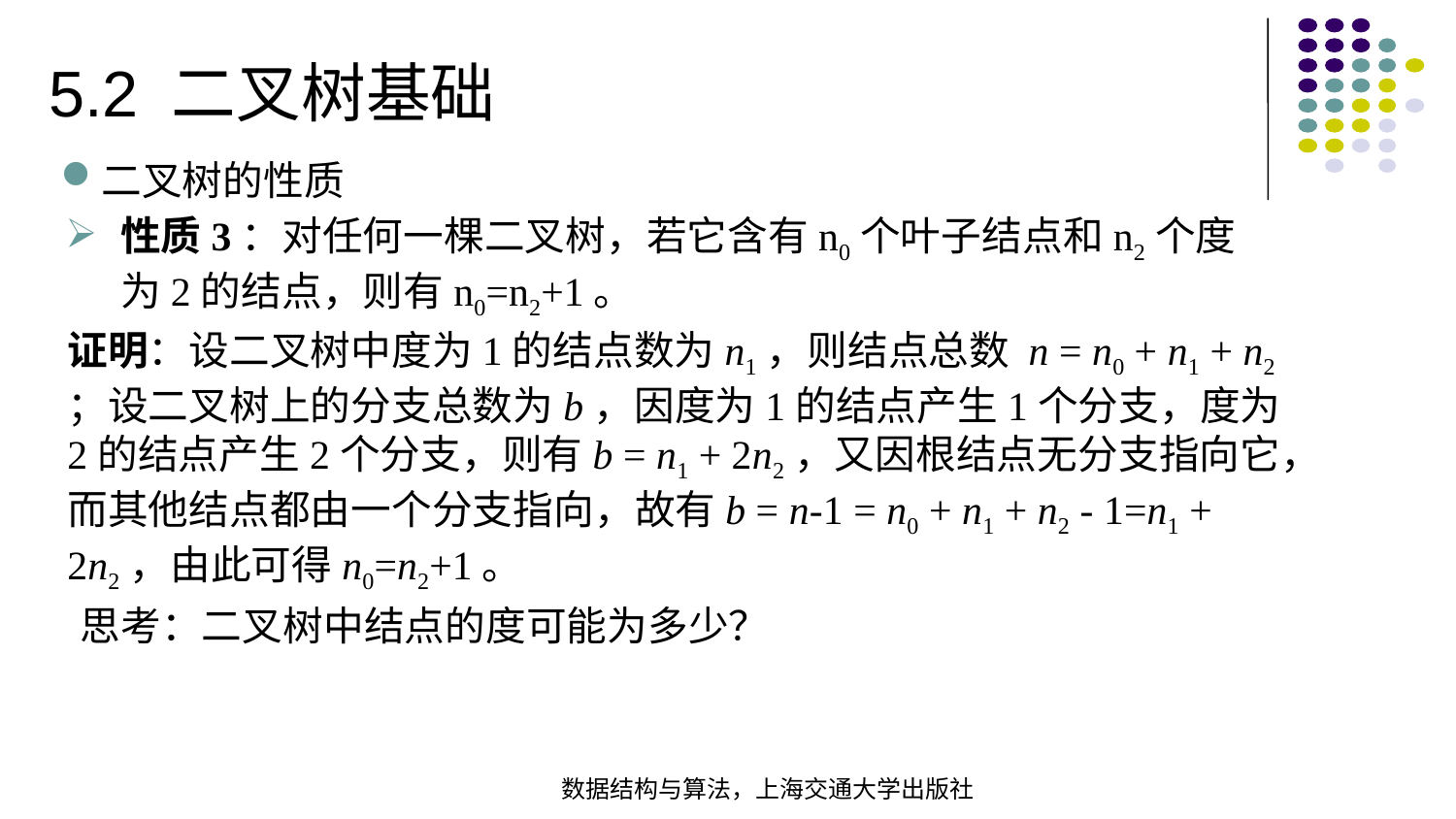

5.2 二叉树基础
二叉树的性质
性质3：对任何一棵二叉树，若它含有n0个叶子结点和n2个度为2的结点，则有n0=n2+1。
证明：设二叉树中度为1的结点数为n1，则结点总数 n = n0 + n1 + n2 ；设二叉树上的分支总数为b，因度为1的结点产生1个分支，度为2的结点产生2个分支，则有b = n1 + 2n2，又因根结点无分支指向它，而其他结点都由一个分支指向，故有b = n-1 = n0 + n1 + n2 - 1=n1 + 2n2，由此可得n0=n2+1。
思考：二叉树中结点的度可能为多少？